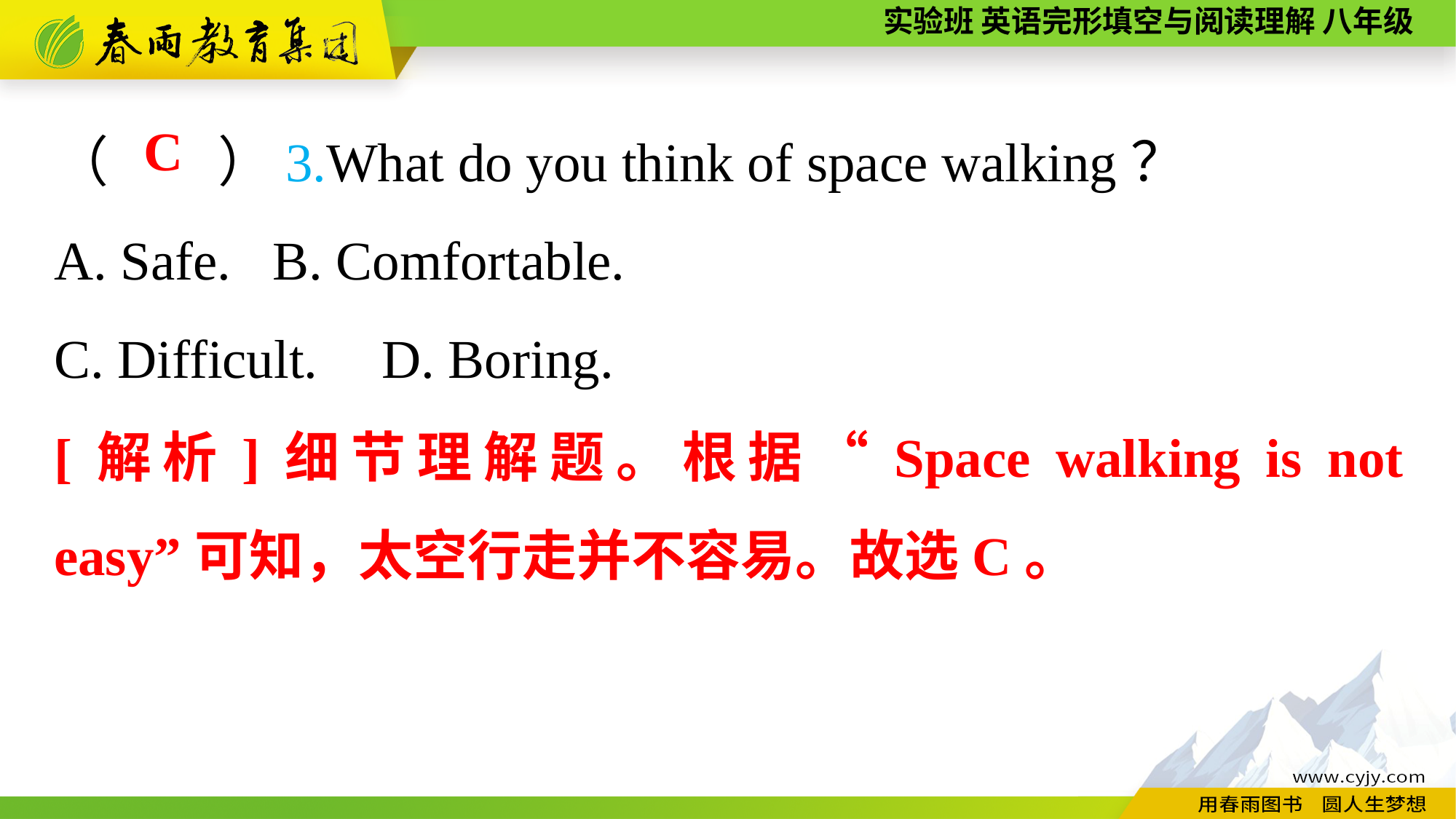

（　　）3.What do you think of space walking？
A. Safe.	B. Comfortable.
C. Difficult.	D. Boring.
C
[解析]细节理解题。根据“Space walking is not easy”可知，太空行走并不容易。故选C。